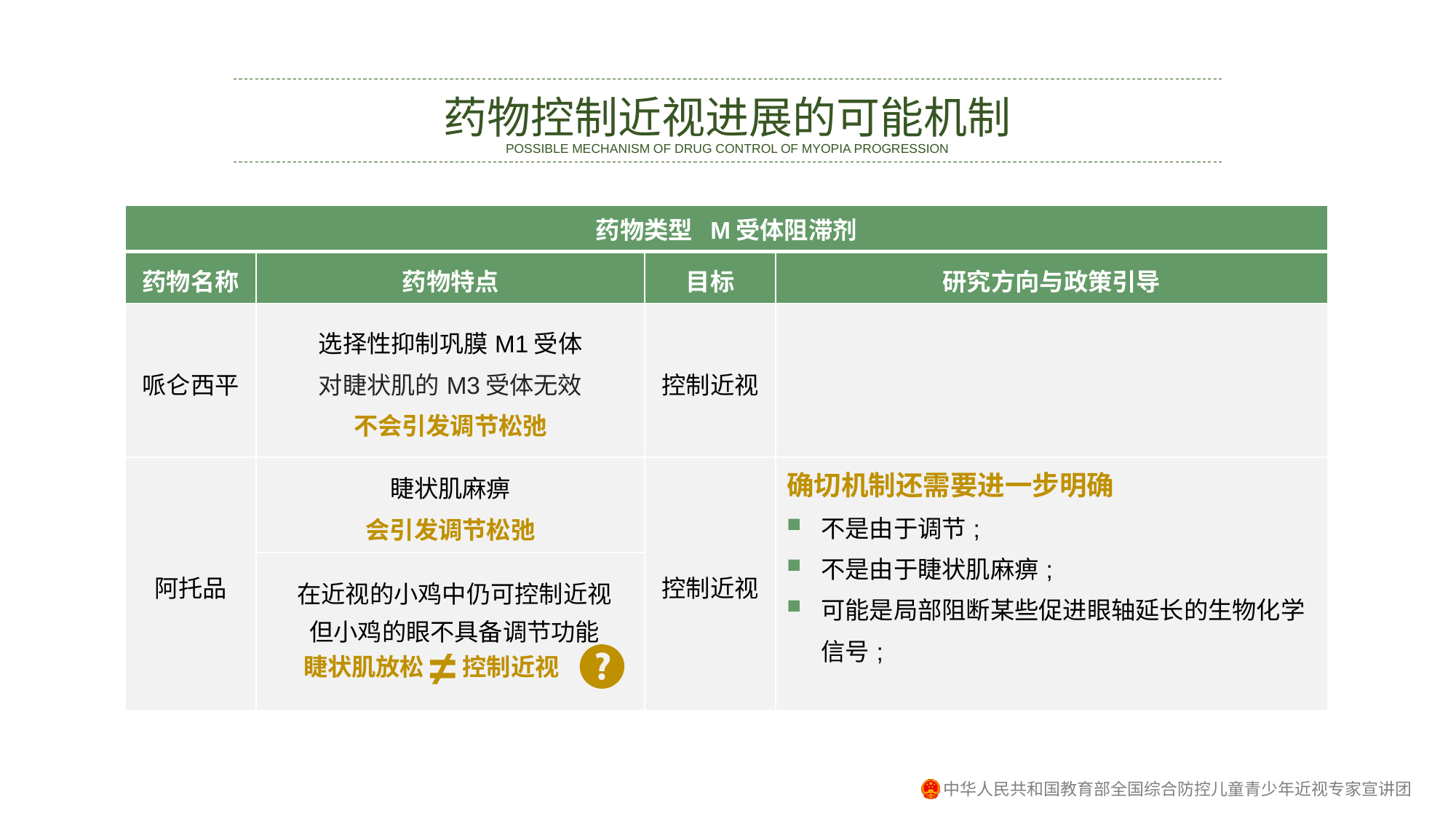

药物控制近视进展的可能机制
POSSIBLE MECHANISM OF DRUG CONTROL OF MYOPIA PROGRESSION
| 药物类型 M受体阻滞剂 |  |  |  |
| --- | --- | --- | --- |
| 药物名称 | 药物特点 | 目标 | 研究方向与政策引导 |
| 哌仑西平 | 选择性抑制巩膜M1受体 对睫状肌的M3受体无效 不会引发调节松弛 | 控制近视 |  |
| 阿托品 | 睫状肌麻痹 会引发调节松弛 | 控制近视 | 确切机制还需要进一步明确 不是由于调节; 不是由于睫状肌麻痹; 可能是局部阻断某些促进眼轴延长的生物化学信号; |
|  |  |  |  |
在近视的小鸡中仍可控制近视
但小鸡的眼不具备调节功能
 ≠
睫状肌放松       控制近视